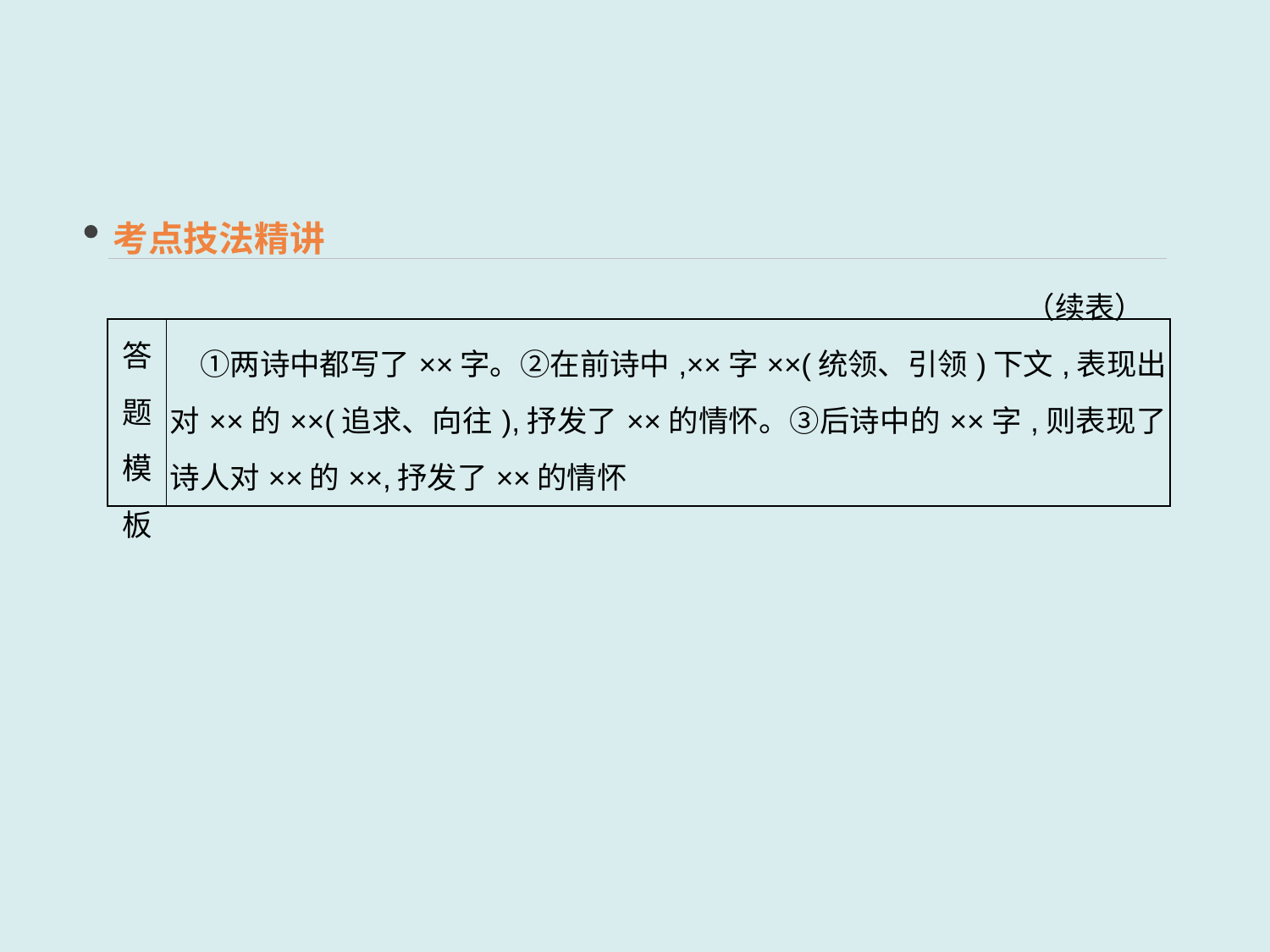

考点技法精讲

（续表）
| 答题模板 | ①两诗中都写了××字。②在前诗中,××字××(统领、引领)下文,表现出对××的××(追求、向往),抒发了××的情怀。③后诗中的××字,则表现了诗人对××的××,抒发了××的情怀 |
| --- | --- |